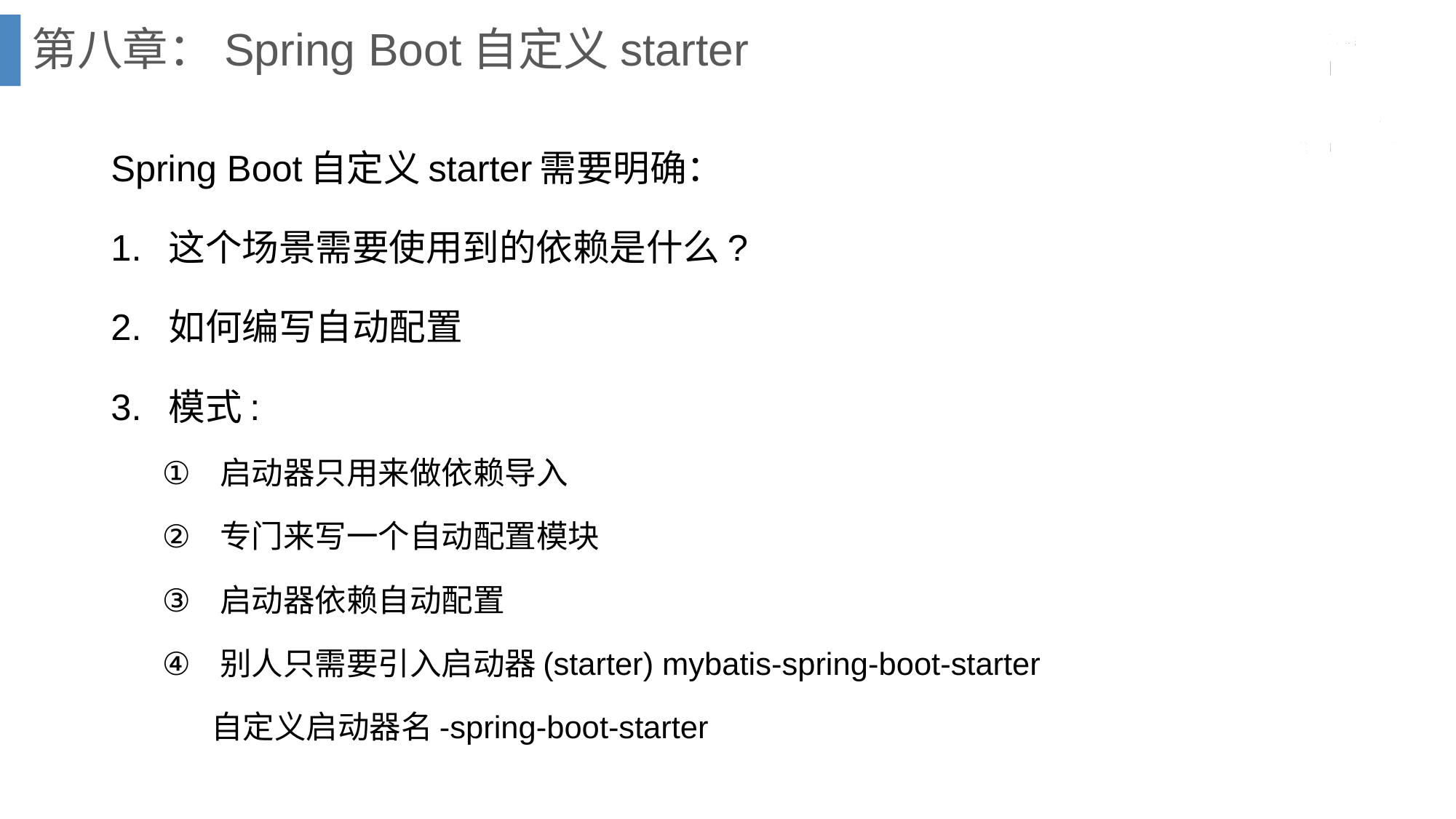

第八章：Spring Boot自定义starter
Spring Boot自定义starter需要明确：
这个场景需要使用到的依赖是什么?
如何编写自动配置
模式:
启动器只用来做依赖导入
专门来写一个自动配置模块
启动器依赖自动配置
别人只需要引入启动器(starter) mybatis-spring-boot-starter
      自定义启动器名-spring-boot-starter